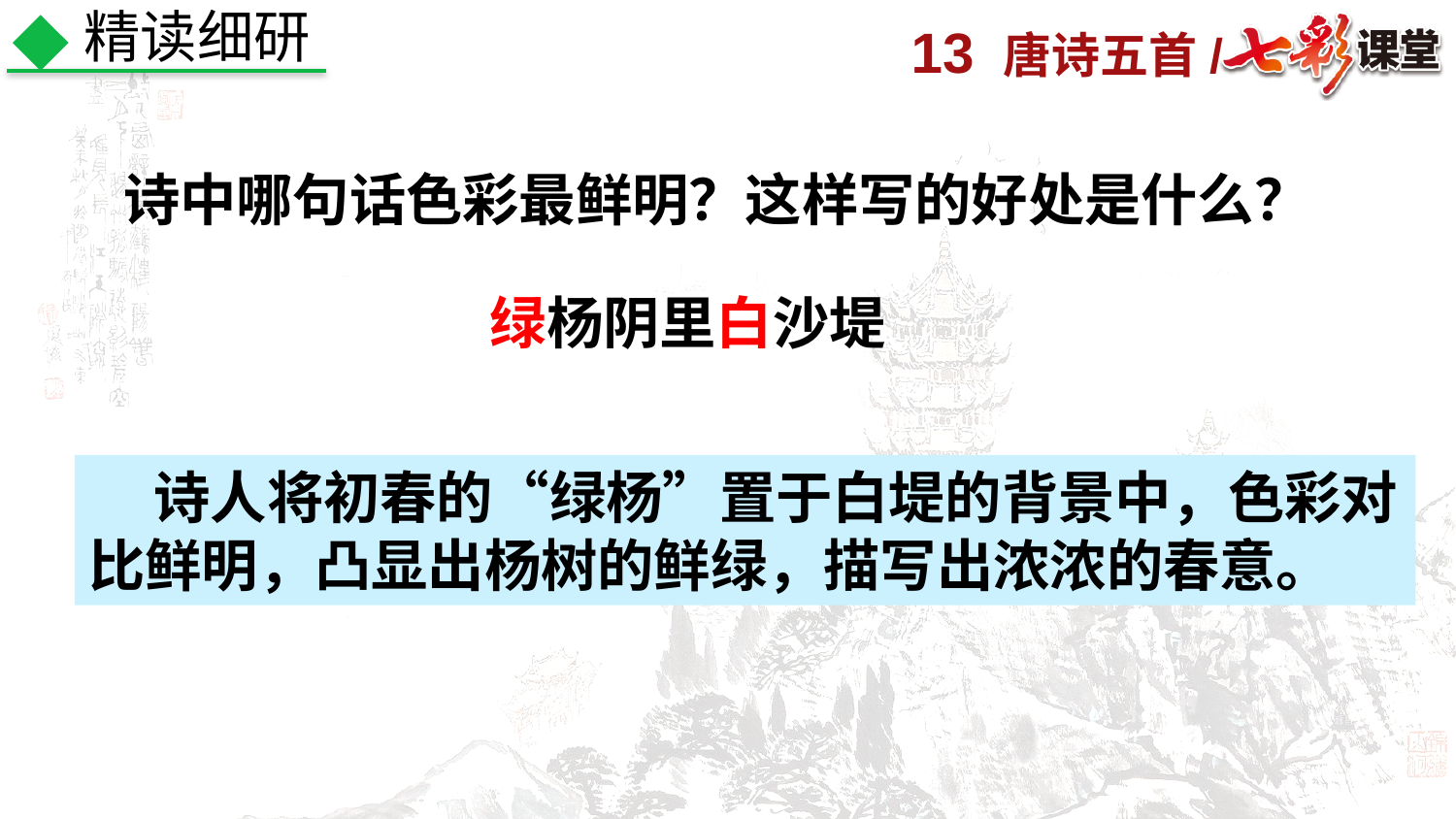

精读细研

诗中哪句话色彩最鲜明？这样写的好处是什么？
绿杨阴里白沙堤
    诗人将初春的“绿杨”置于白堤的背景中，色彩对比鲜明，凸显出杨树的鲜绿，描写出浓浓的春意。